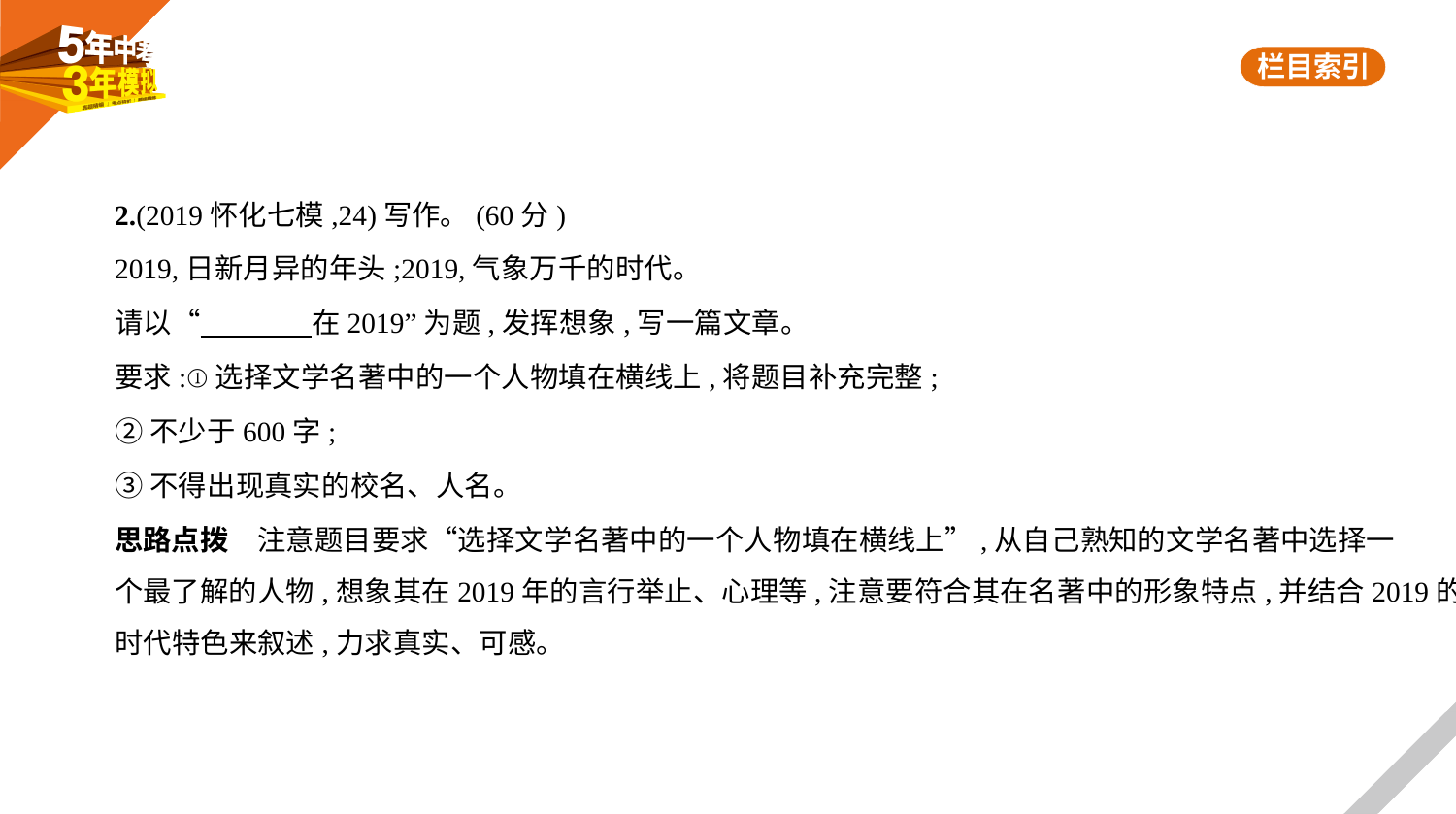

2.(2019怀化七模,24)写作。(60分)
2019,日新月异的年头;2019,气象万千的时代。
请以“　　　    在2019”为题,发挥想象,写一篇文章。
要求:①选择文学名著中的一个人物填在横线上,将题目补充完整;
②不少于600字;
③不得出现真实的校名、人名。
思路点拨　注意题目要求“选择文学名著中的一个人物填在横线上”,从自己熟知的文学名著中选择一
个最了解的人物,想象其在2019年的言行举止、心理等,注意要符合其在名著中的形象特点,并结合2019的
时代特色来叙述,力求真实、可感。